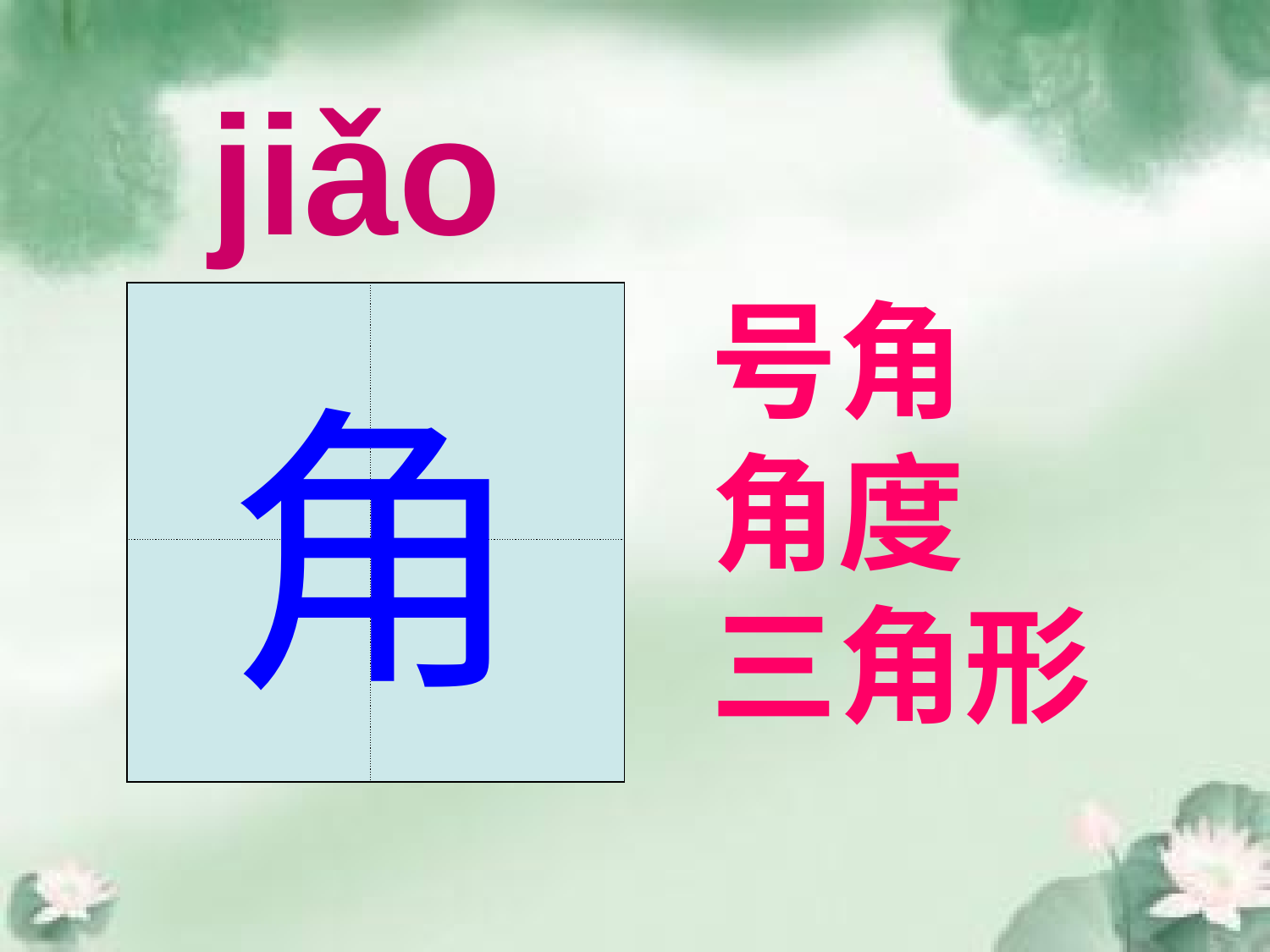

jiǎo
号角
角度
三角形
|  |  |
| --- | --- |
|  |  |
角